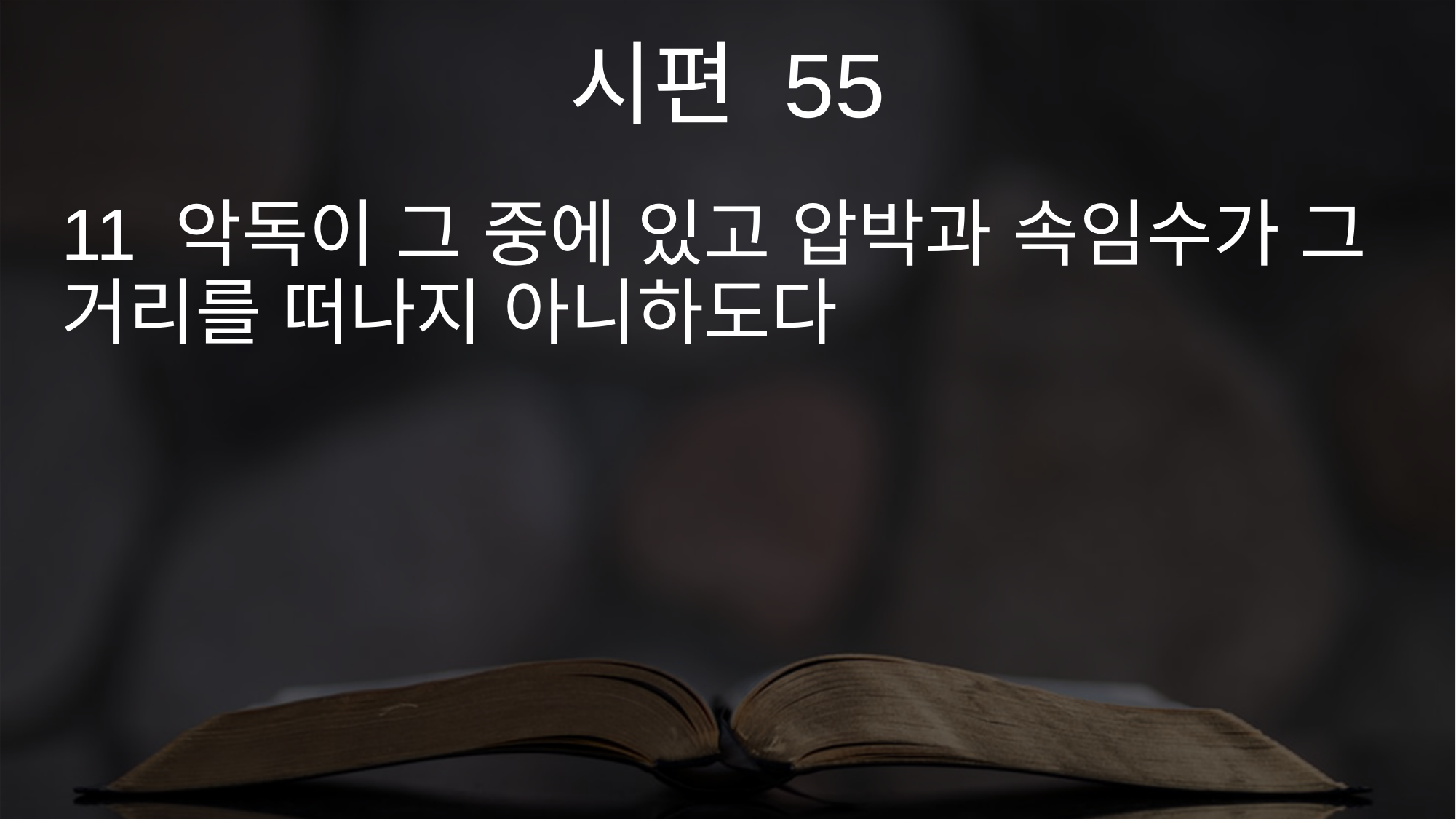

시편 55
11 악독이 그 중에 있고 압박과 속임수가 그 거리를 떠나지 아니하도다